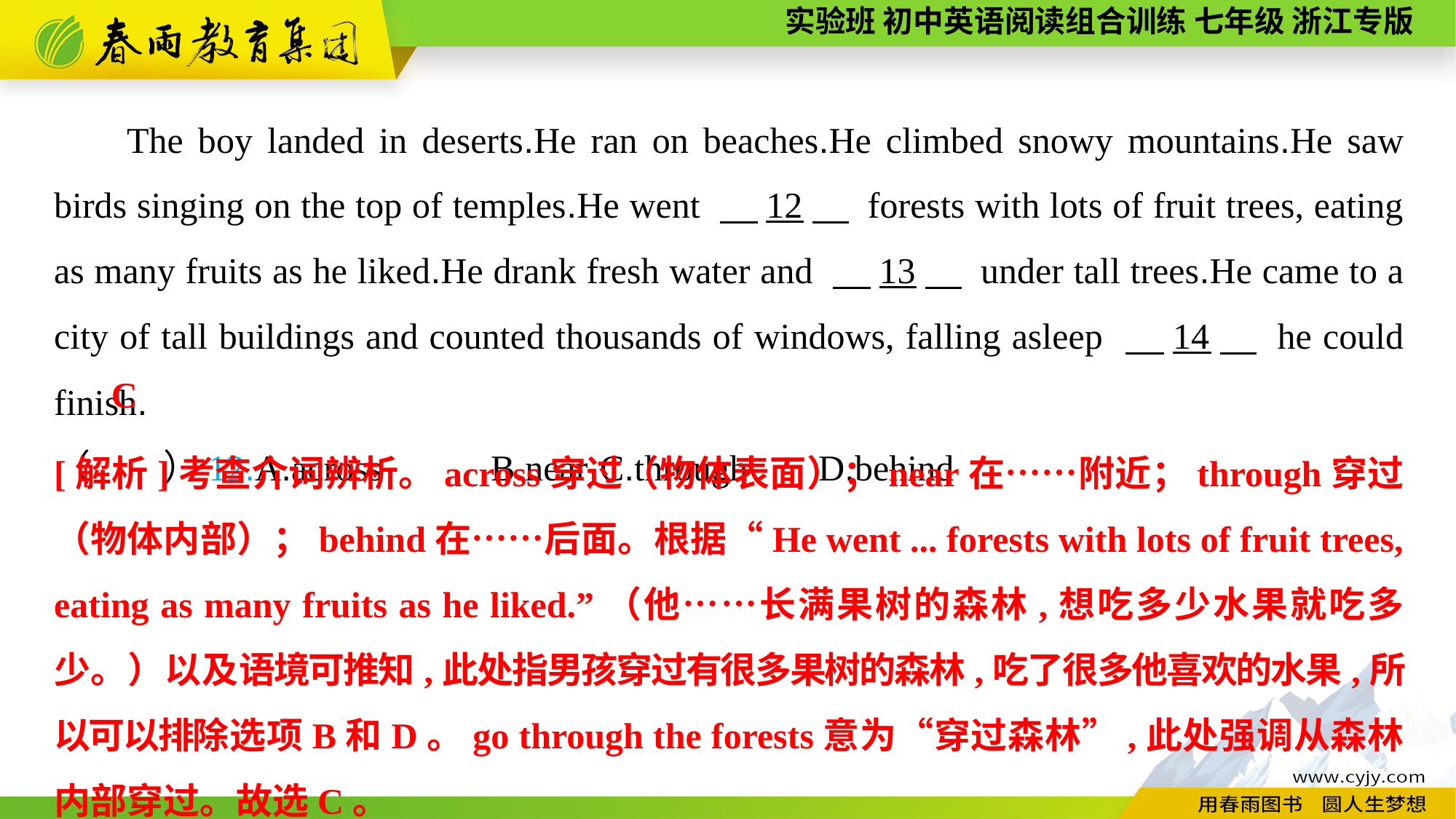

The boy landed in deserts.He ran on beaches.He climbed snowy mountains.He saw birds singing on the top of temples.He went 　12　 forests with lots of fruit trees, eating as many fruits as he liked.He drank fresh water and 　13　 under tall trees.He came to a city of tall buildings and counted thousands of windows, falling asleep 　14　 he could finish.
（　　）12.A.across	B.near	C.through	D.behind
C
[解析]考查介词辨析。across穿过（物体表面）；near在……附近；through穿过（物体内部）；behind在……后面。根据“He went ... forests with lots of fruit trees, eating as many fruits as he liked.”（他……长满果树的森林,想吃多少水果就吃多少。）以及语境可推知,此处指男孩穿过有很多果树的森林,吃了很多他喜欢的水果,所以可以排除选项B和D。go through the forests意为“穿过森林”,此处强调从森林内部穿过。故选C。